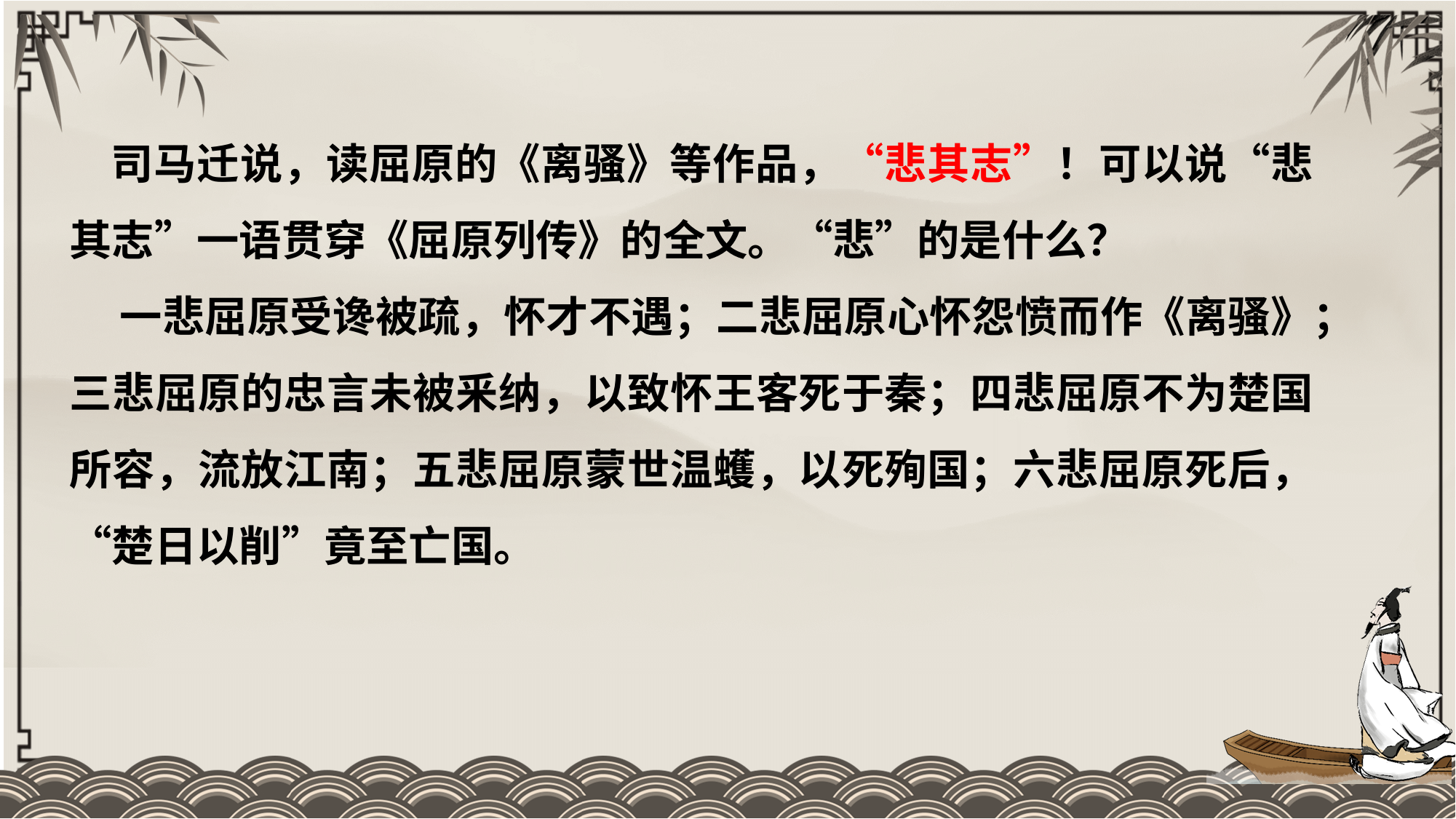

司马迁说，读屈原的《离骚》等作品，“悲其志”！可以说“悲其志”一语贯穿《屈原列传》的全文。“悲”的是什么？
    一悲屈原受谗被疏，怀才不遇；二悲屈原心怀怨愤而作《离骚》；三悲屈原的忠言未被釆纳，以致怀王客死于秦；四悲屈原不为楚国所容，流放江南；五悲屈原蒙世温蠖，以死殉国；六悲屈原死后，“楚日以削”竟至亡国。